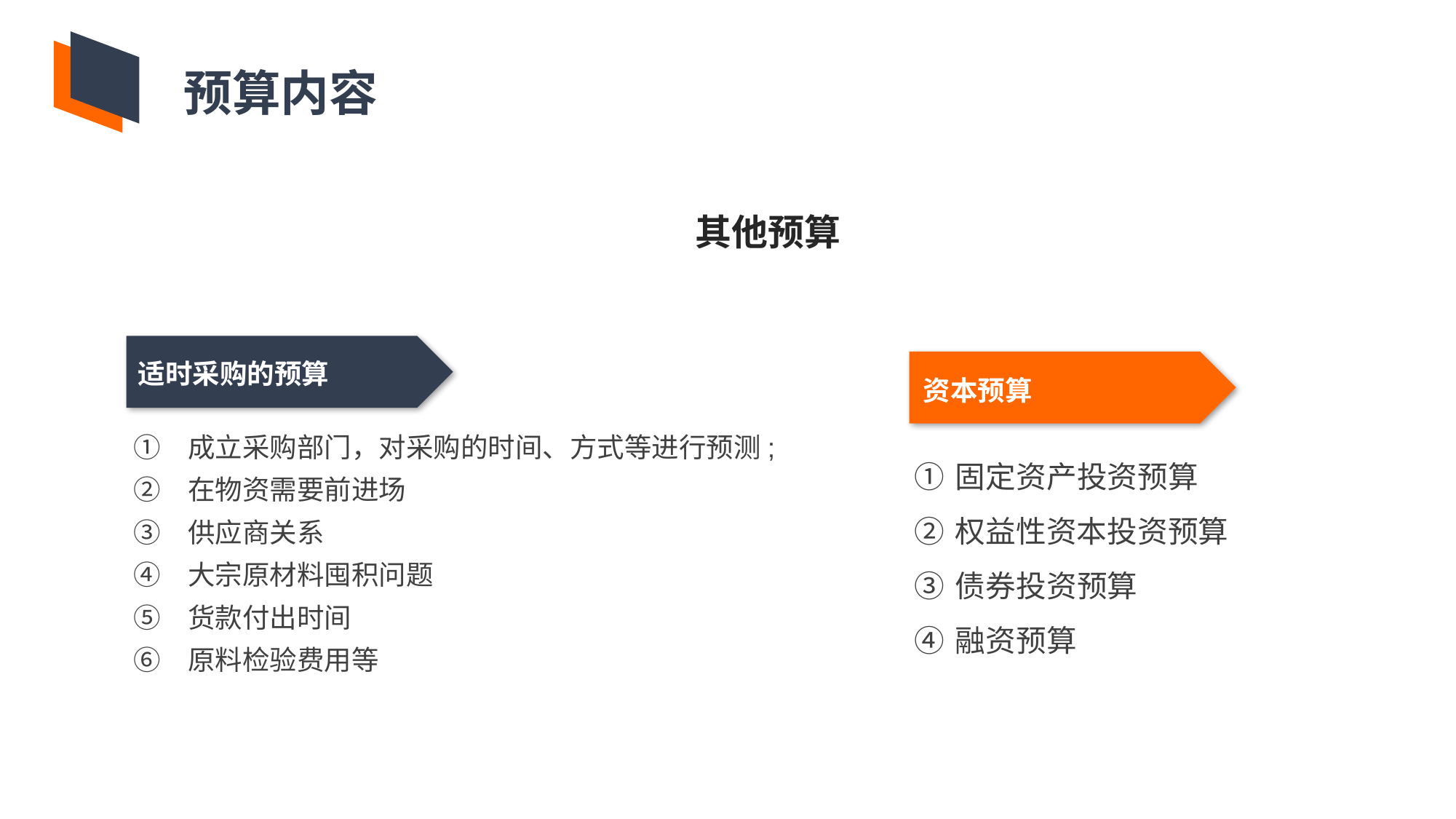

预算内容
其他预算

适时采购的预算

资本预算
成立采购部门，对采购的时间、方式等进行预测;
在物资需要前进场
供应商关系
大宗原材料囤积问题
货款付出时间
原料检验费用等
固定资产投资预算
权益性资本投资预算
债券投资预算
融资预算